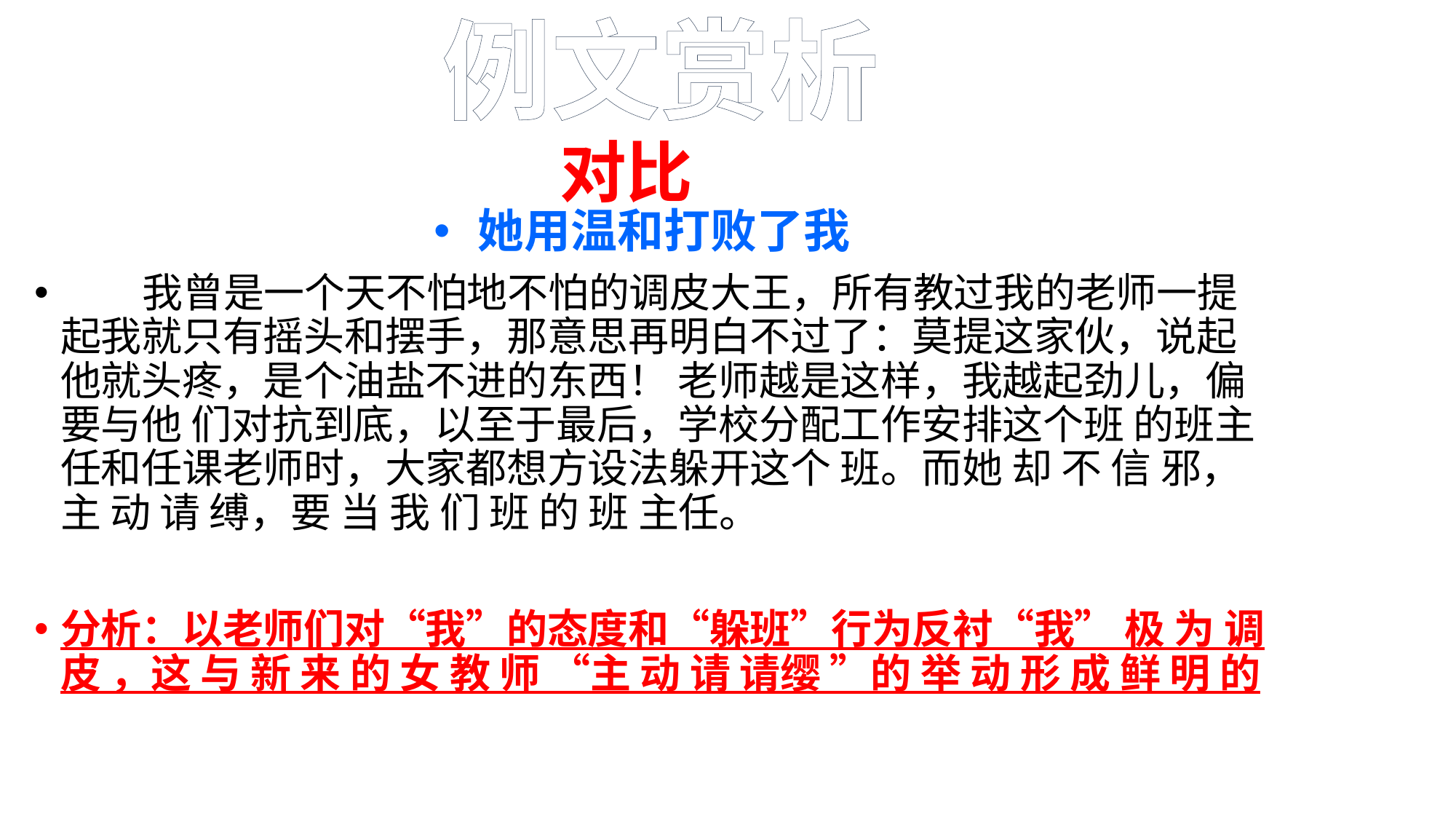

例文赏析
# 对比
她用温和打败了我
        我曾是一个天不怕地不怕的调皮大王，所有教过我的老师一提起我就只有摇头和摆手，那意思再明白不过了：莫提这家伙，说起他就头疼，是个油盐不进的东西！ 老师越是这样，我越起劲儿，偏要与他 们对抗到底，以至于最后，学校分配工作安排这个班 的班主任和任课老师时，大家都想方设法躲开这个 班。而她 却 不 信 邪，主 动 请 缚，要 当 我 们 班 的 班 主任。

分析：以老师们对“我”的态度和“躲班”行为反衬“我” 极 为 调 皮 ，这 与 新 来 的 女 教 师 “主 动 请 请缨 ”的 举 动 形 成 鲜 明 的